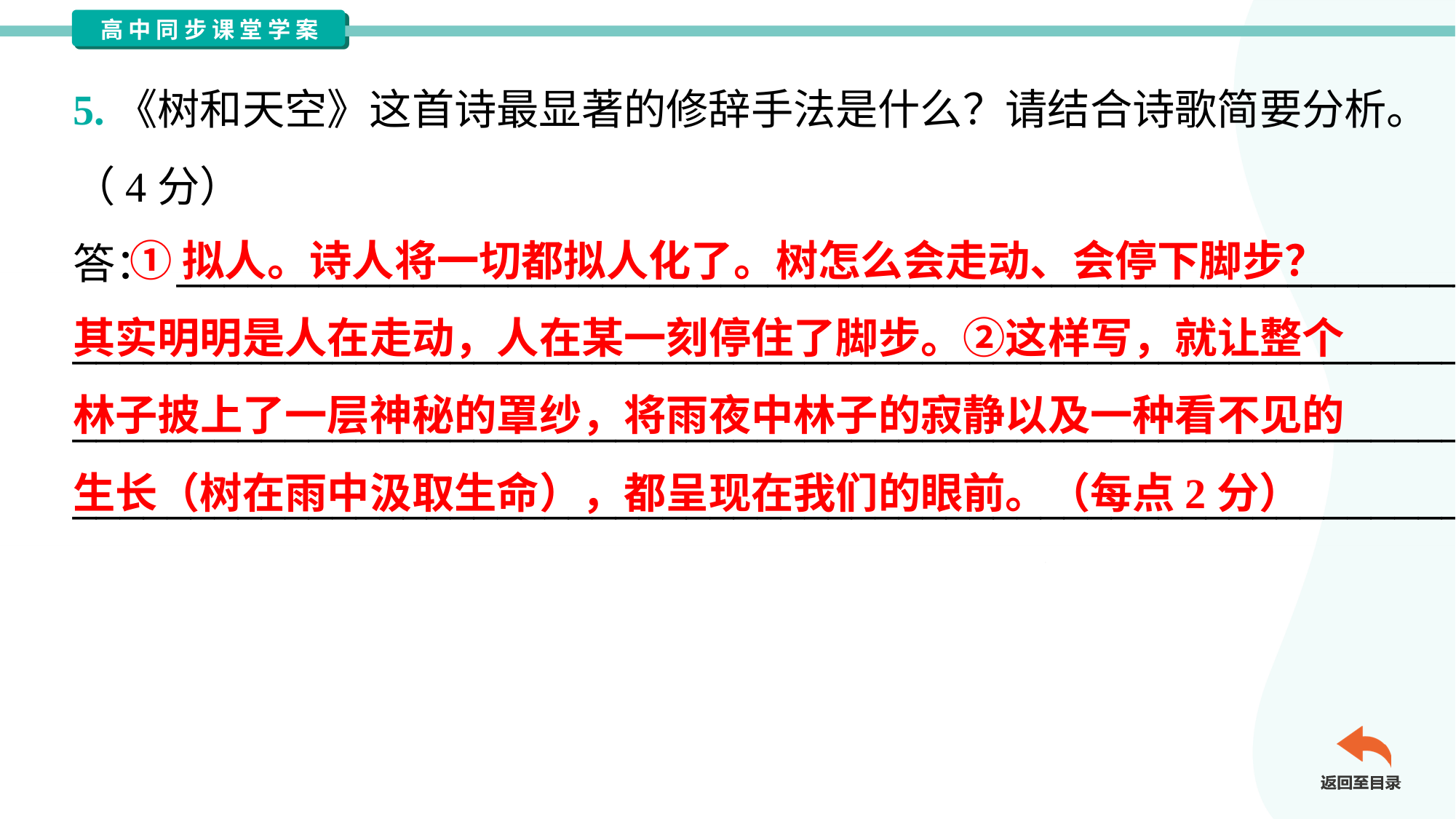

5.《树和天空》这首诗最显著的修辞手法是什么？请结合诗歌简要分析。
（4分）
答： ________________________________________________________
_____________________________________________________________
_____________________________________________________________
_____________________________________________________________
      ①拟人。诗人将一切都拟人化了。树怎么会走动、会停下脚步？
其实明明是人在走动，人在某一刻停住了脚步。②这样写，就让整个
林子披上了一层神秘的罩纱，将雨夜中林子的寂静以及一种看不见的
生长（树在雨中汲取生命），都呈现在我们的眼前。（每点2分）